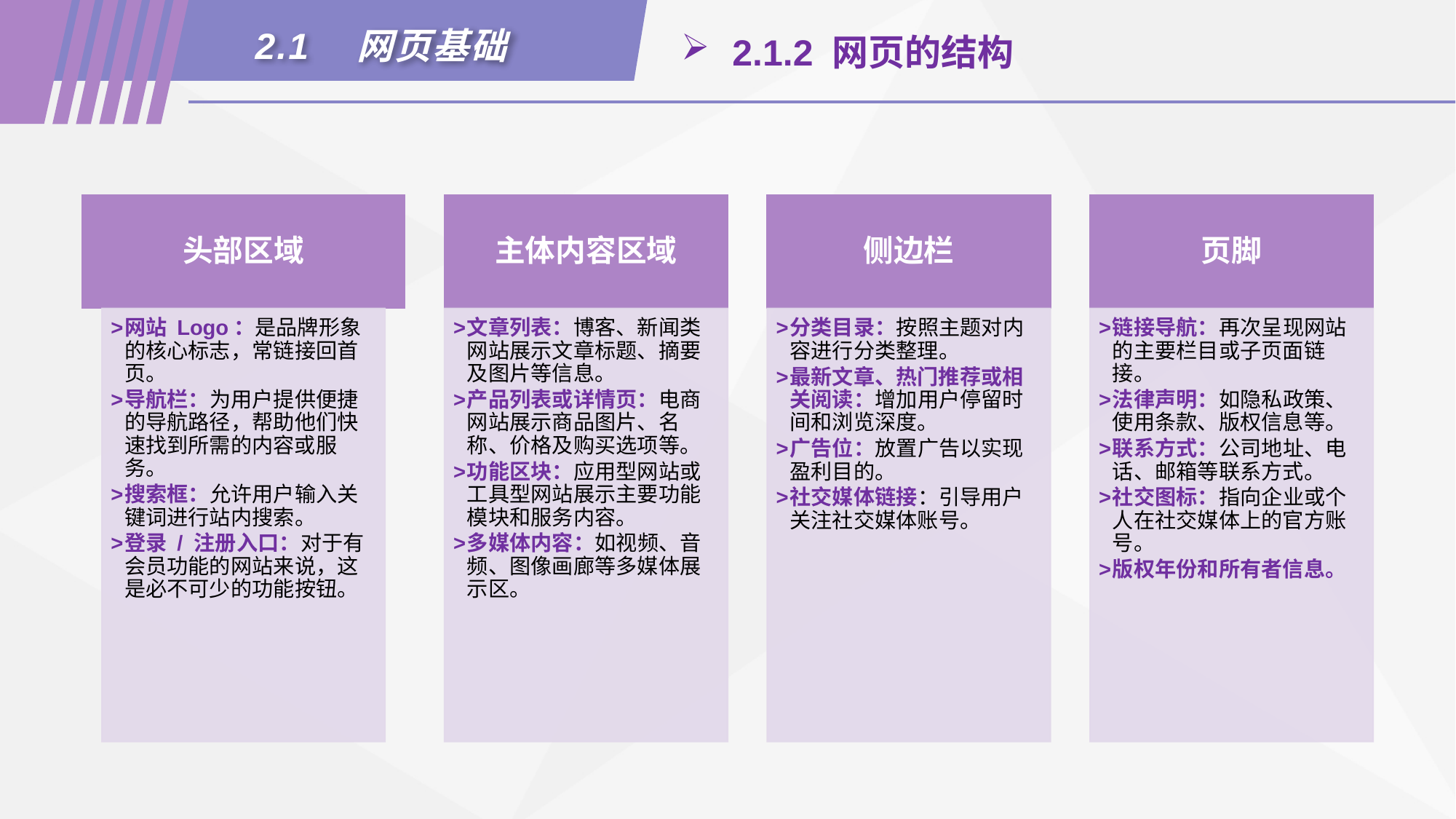

2.1　网页基础
 2.1.2 网页的结构
头部区域
>	网站 Logo：是品牌形象的核心标志，常链接回首页。
>	导航栏：为用户提供便捷的导航路径，帮助他们快速找到所需的内容或服务。
>	搜索框：允许用户输入关键词进行站内搜索。
>	登录 / 注册入口：对于有会员功能的网站来说，这是必不可少的功能按钮。
主体内容区域
>	文章列表：博客、新闻类网站展示文章标题、摘要及图片等信息。
>	产品列表或详情页：电商网站展示商品图片、名称、价格及购买选项等。
>	功能区块：应用型网站或工具型网站展示主要功能模块和服务内容。
>	多媒体内容：如视频、音频、图像画廊等多媒体展示区。
侧边栏
>	分类目录：按照主题对内容进行分类整理。
>	最新文章、热门推荐或相关阅读：增加用户停留时间和浏览深度。
>	广告位：放置广告以实现盈利目的。
>	社交媒体链接：引导用户关注社交媒体账号。
页脚
>	链接导航：再次呈现网站的主要栏目或子页面链接。
>	法律声明：如隐私政策、使用条款、版权信息等。
>	联系方式：公司地址、电话、邮箱等联系方式。
>	社交图标：指向企业或个人在社交媒体上的官方账号。
>	版权年份和所有者信息。